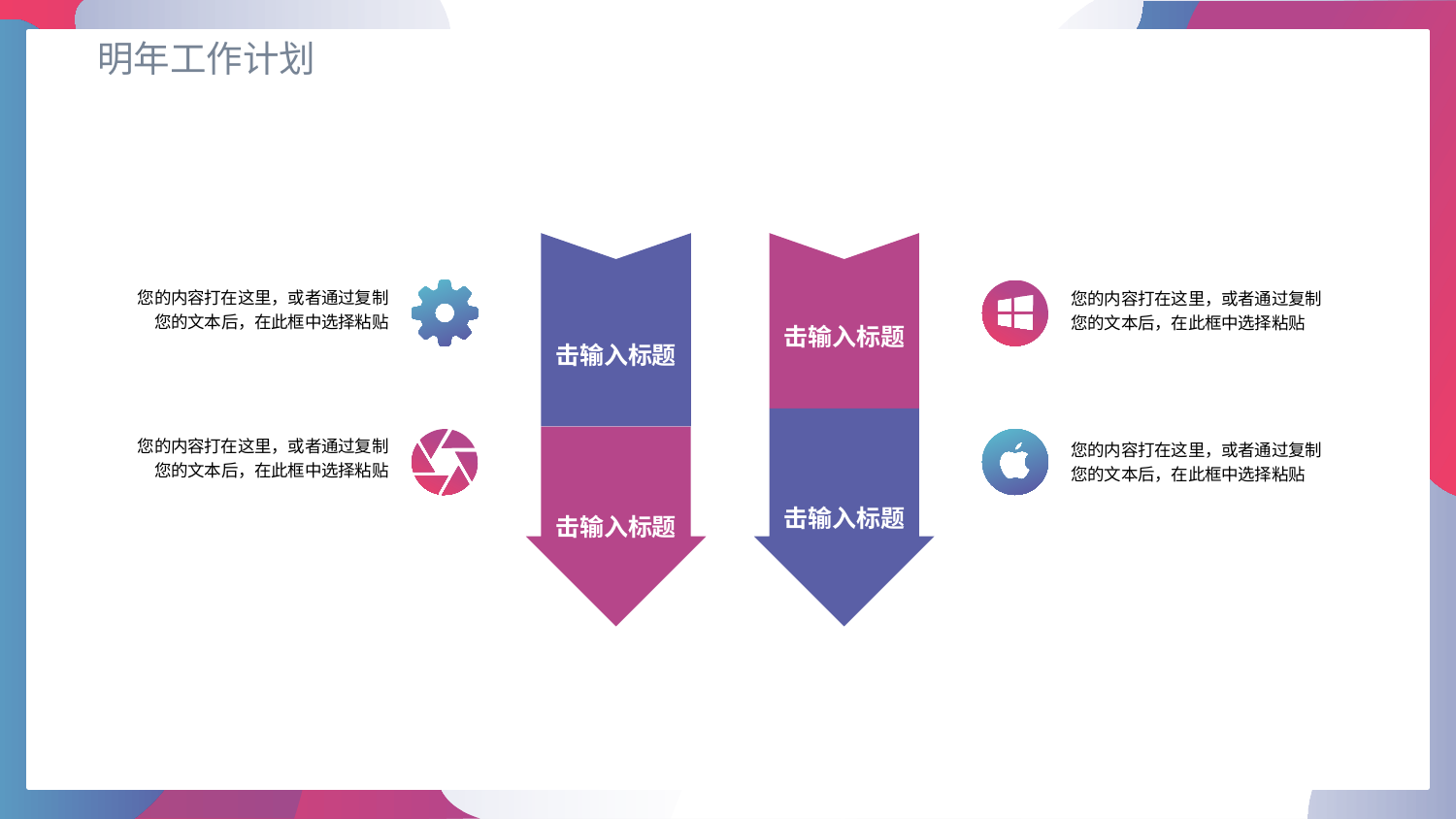

明年工作计划
击输入标题
击输入标题
标题文本
预设
击输入标题
标题文本
预设
击输入标题
标题文本
预设

您的内容打在这里，或者通过复制您的文本后，在此框中选择粘贴

您的内容打在这里，或者通过复制您的文本后，在此框中选择粘贴

您的内容打在这里，或者通过复制您的文本后，在此框中选择粘贴

您的内容打在这里，或者通过复制您的文本后，在此框中选择粘贴